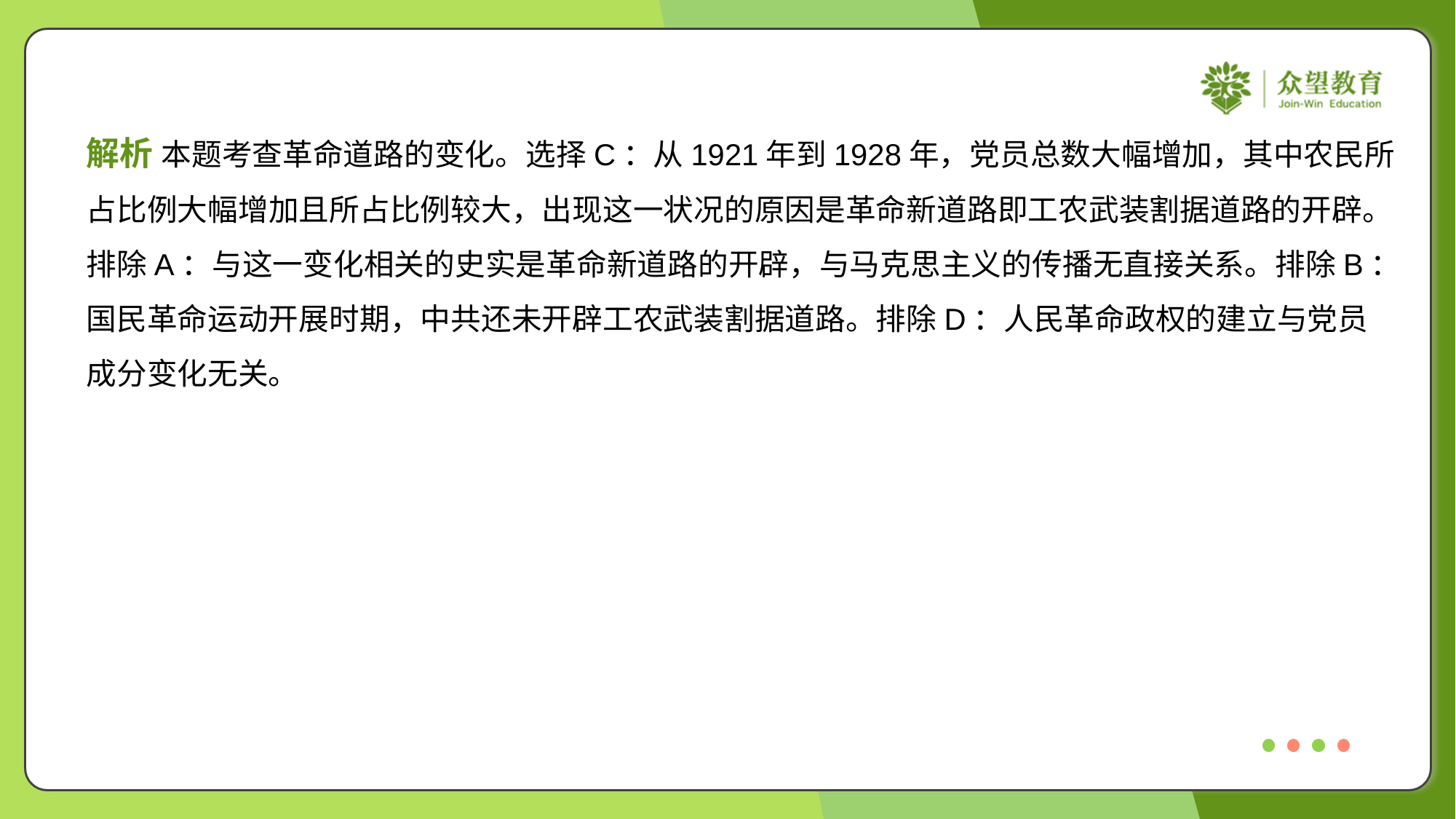

解析 本题考查革命道路的变化。选择C：从1921年到1928年，党员总数大幅增加，其中农民所
占比例大幅增加且所占比例较大，出现这一状况的原因是革命新道路即工农武装割据道路的开辟。
排除A：与这一变化相关的史实是革命新道路的开辟，与马克思主义的传播无直接关系。排除B：
国民革命运动开展时期，中共还未开辟工农武装割据道路。排除D：人民革命政权的建立与党员
成分变化无关。